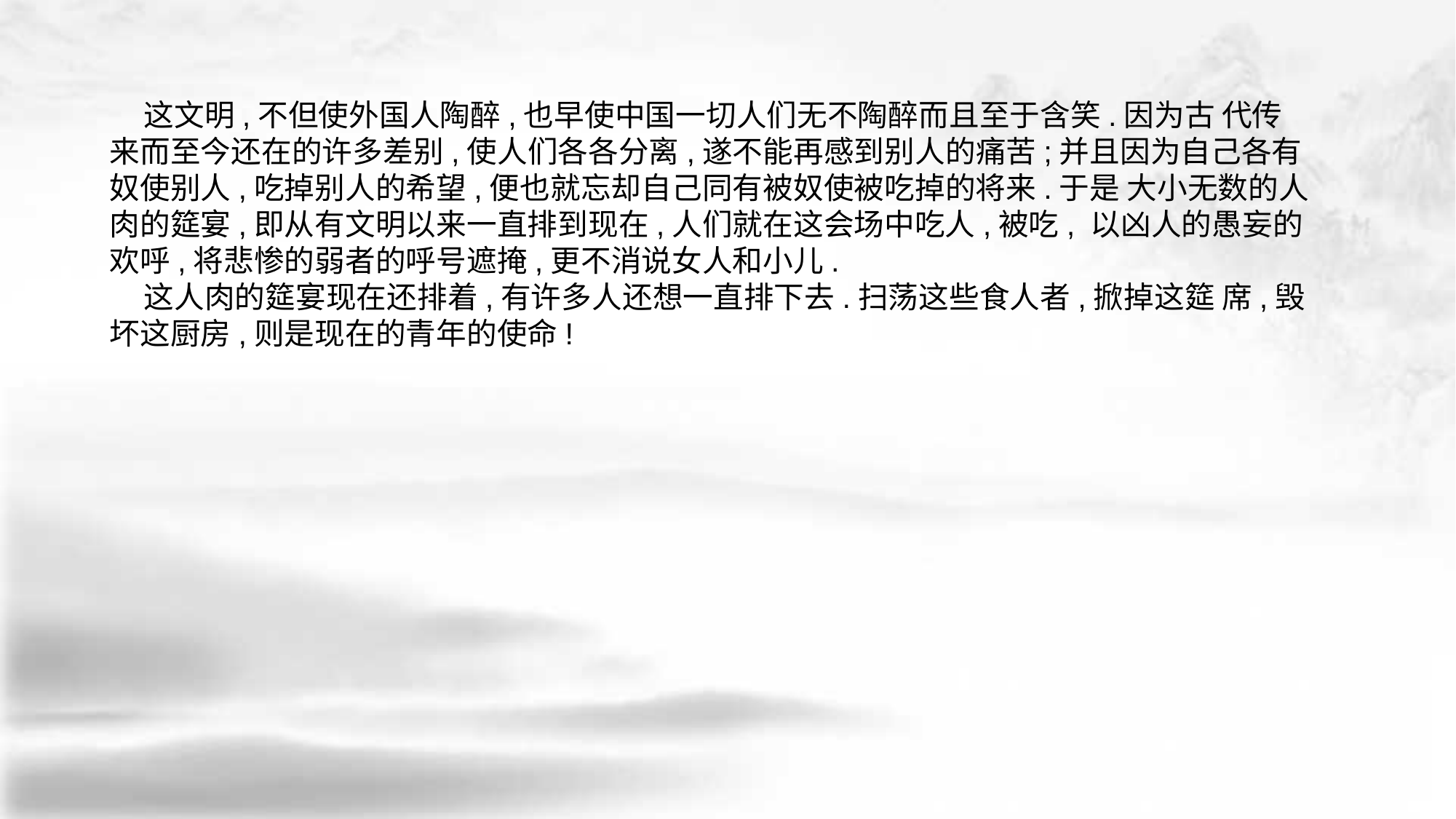

这文明,不但使外国人陶醉,也早使中国一切人们无不陶醉而且至于含笑.因为古 代传来而至今还在的许多差别,使人们各各分离,遂不能再感到别人的痛苦;并且因为自己各有奴使别人,吃掉别人的希望,便也就忘却自己同有被奴使被吃掉的将来.于是 大小无数的人肉的筵宴,即从有文明以来一直排到现在,人们就在这会场中吃人,被吃, 以凶人的愚妄的欢呼,将悲惨的弱者的呼号遮掩,更不消说女人和小儿.
    这人肉的筵宴现在还排着,有许多人还想一直排下去.扫荡这些食人者,掀掉这筵 席,毁坏这厨房,则是现在的青年的使命!